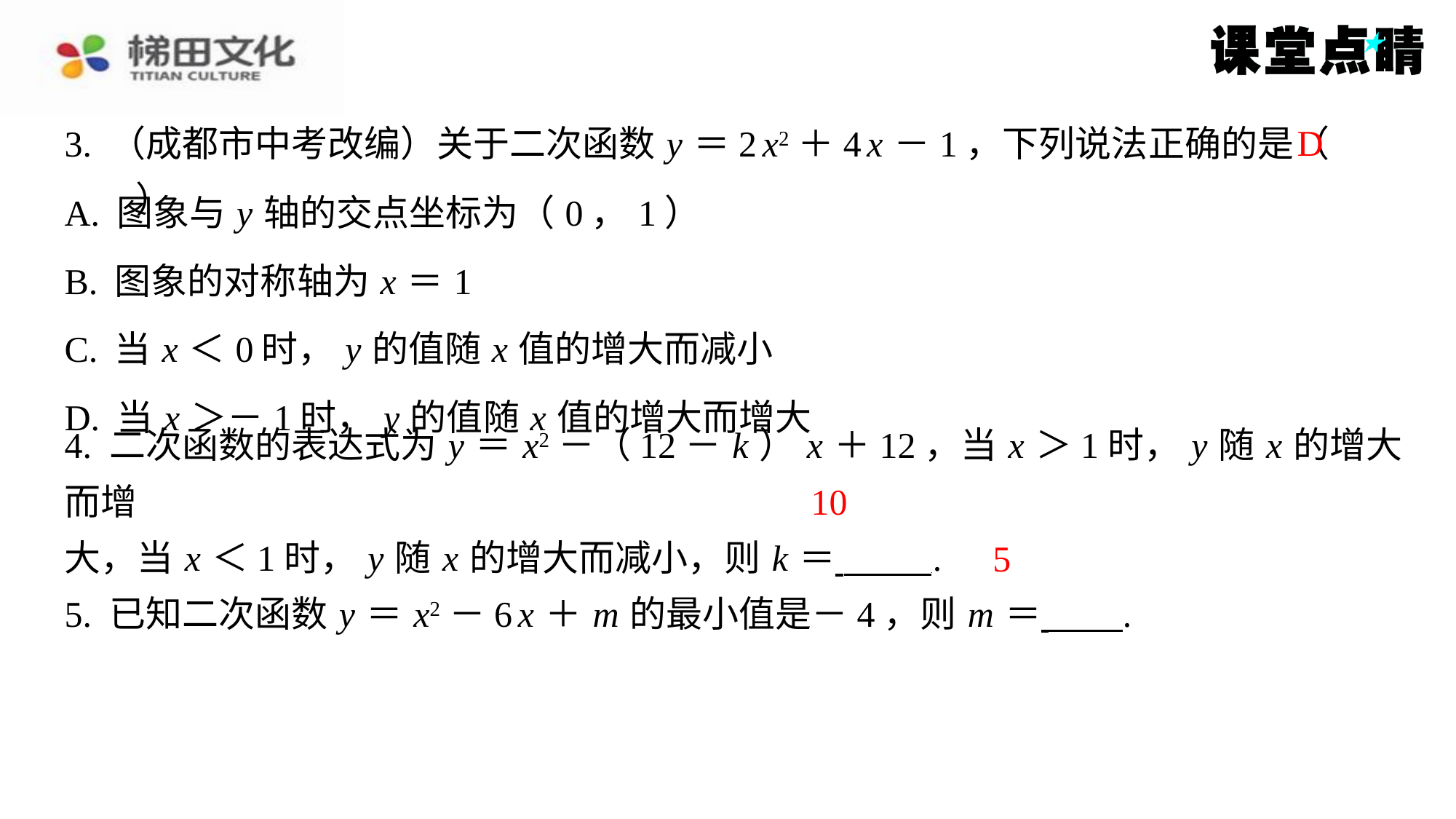

D
3. （成都市中考改编）关于二次函数 y ＝2 x2＋4 x －1，下列说法正确的是（　D　）
| A. 图象与 y 轴的交点坐标为（0，1） |
| --- |
| B. 图象的对称轴为 x ＝1 |
| C. 当 x ＜0时， y 的值随 x 值的增大而减小 |
| D. 当 x ＞－1时， y 的值随 x 值的增大而增大 |
4. 二次函数的表达式为 y ＝ x2－（12－ k ） x ＋12，当 x ＞1时， y 随 x 的增大而增
大，当 x ＜1时， y 随 x 的增大而减小，则 k ＝               ⁠.
5. 已知二次函数 y ＝ x2－6 x ＋ m 的最小值是－4，则 m ＝            ⁠.
10
5